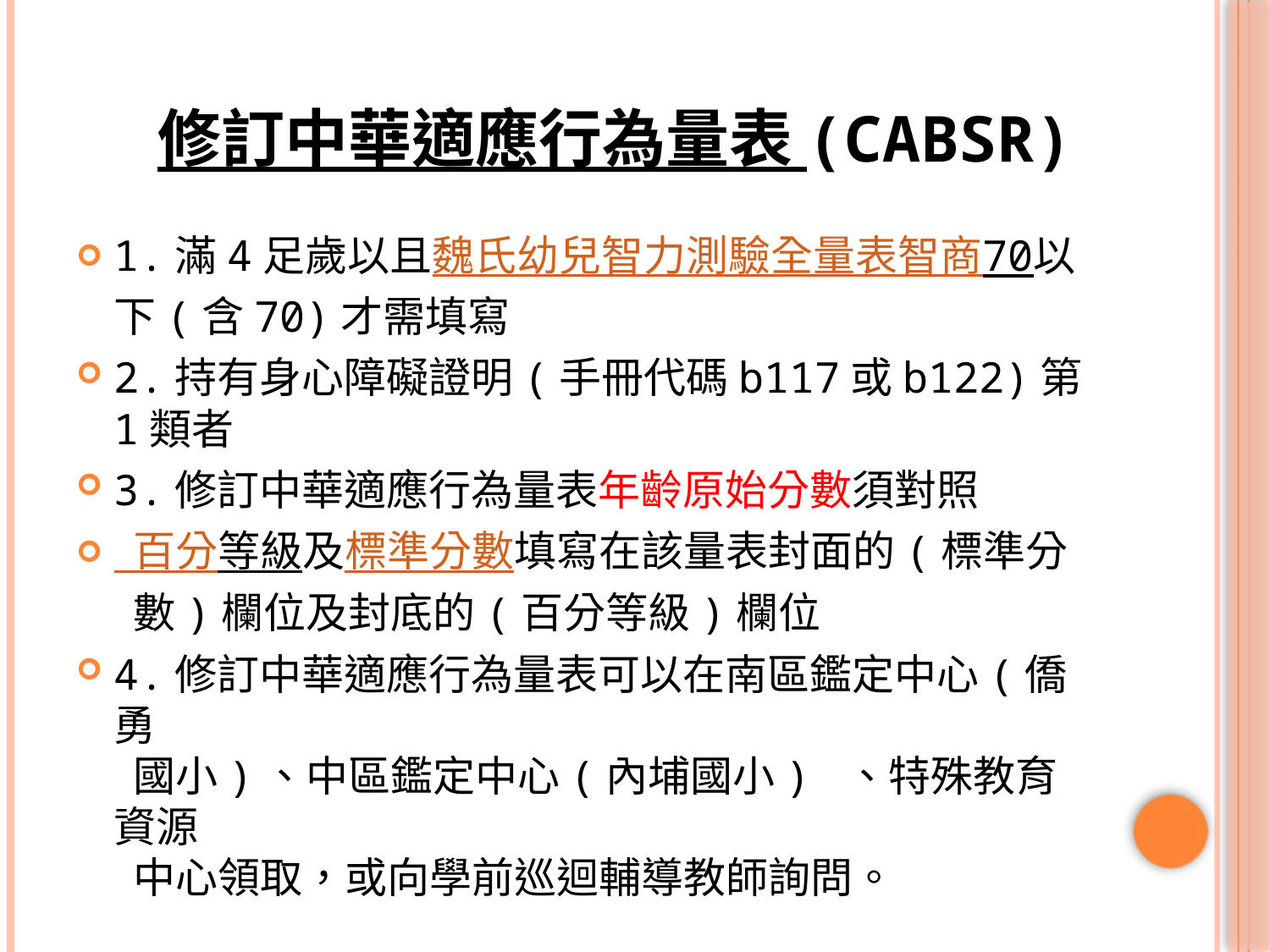

# 修訂中華適應行為量表 (CABSR)
1.滿4足歲以且魏氏幼兒智力測驗全量表智商70以下(含70)才需填寫
2.持有身心障礙證明(手冊代碼b117或b122)第1類者
3.修訂中華適應行為量表年齡原始分數須對照
  百分等級及標準分數填寫在該量表封面的(標準分
  數)欄位及封底的(百分等級)欄位
4.修訂中華適應行為量表可以在南區鑑定中心(僑勇
  國小)、中區鑑定中心(內埔國小) 、特殊教育資源
  中心領取，或向學前巡迴輔導教師詢問。